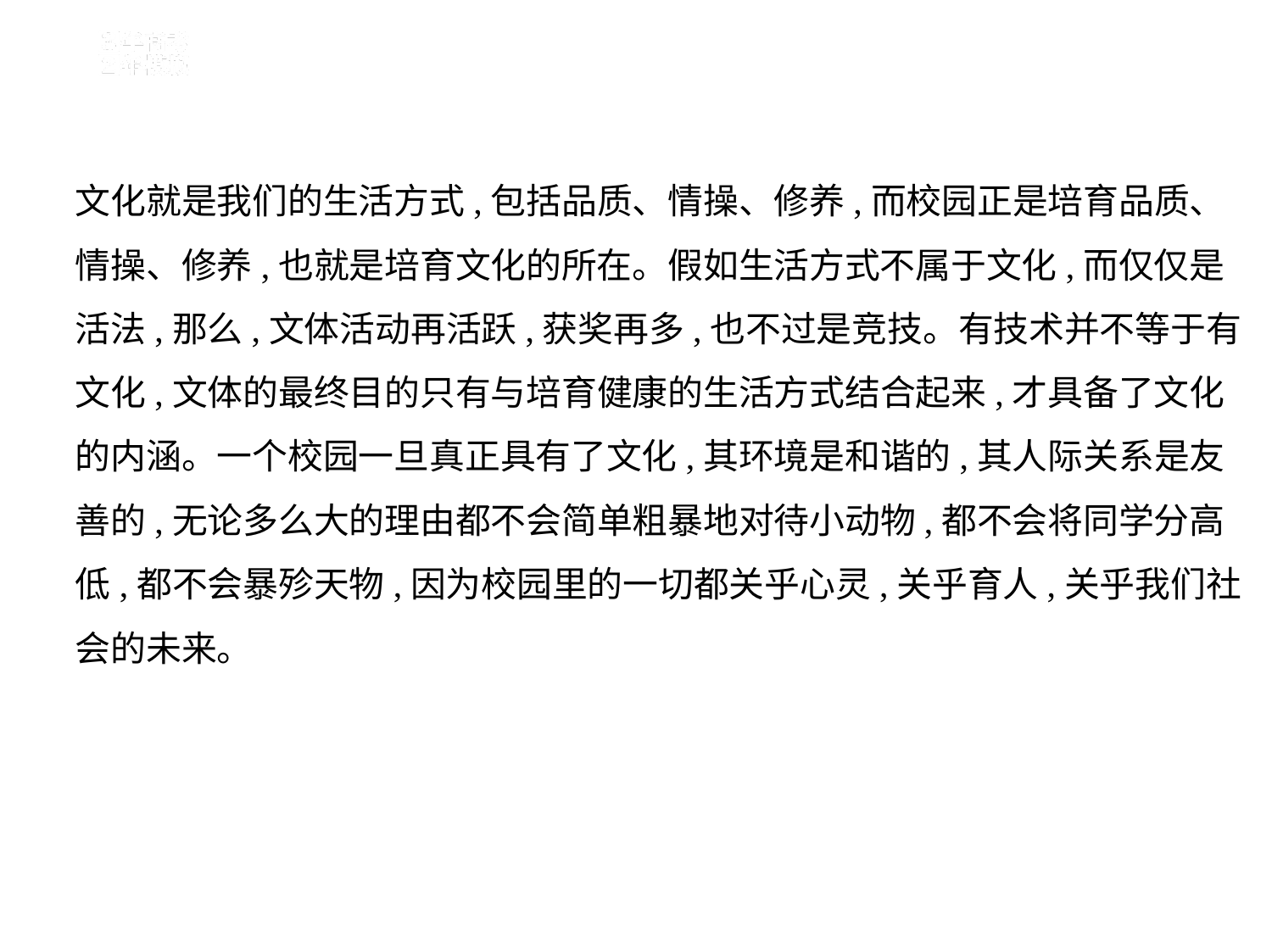

文化就是我们的生活方式,包括品质、情操、修养,而校园正是培育品质、
情操、修养,也就是培育文化的所在。假如生活方式不属于文化,而仅仅是
活法,那么,文体活动再活跃,获奖再多,也不过是竞技。有技术并不等于有
文化,文体的最终目的只有与培育健康的生活方式结合起来,才具备了文化
的内涵。一个校园一旦真正具有了文化,其环境是和谐的,其人际关系是友
善的,无论多么大的理由都不会简单粗暴地对待小动物,都不会将同学分高
低,都不会暴殄天物,因为校园里的一切都关乎心灵,关乎育人,关乎我们社
会的未来。